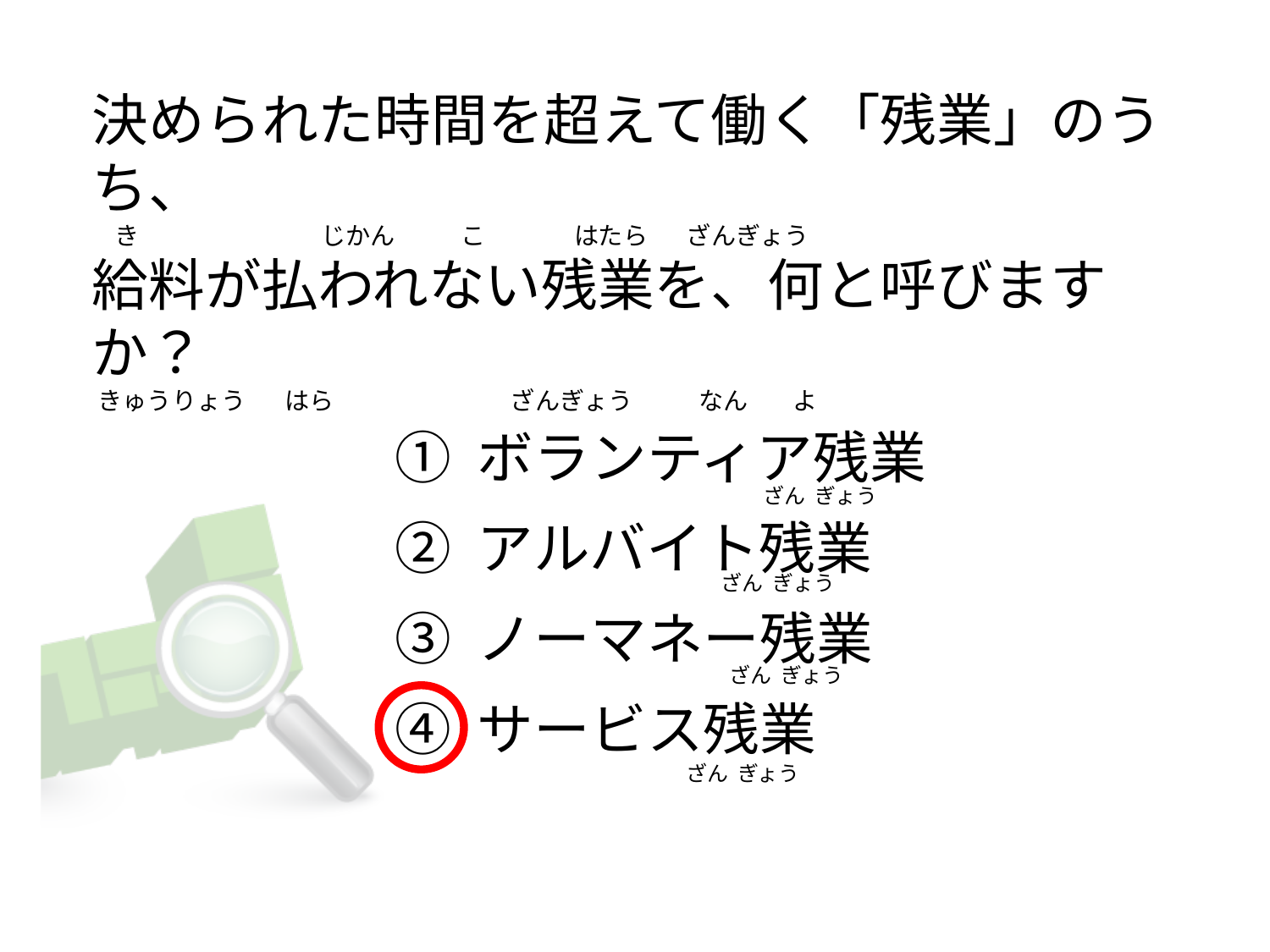

# 決められた時間を超えて働く「残業」のうち、
   き                                 じかん            こ                はたら       ざんぎょう 
給料が払われない残業を、何と呼びますか？
 きゅうりょう       はら                                ざんぎょう            なん        よ
① ボランティア残業
② アルバイト残業
③ ノーマネー残業
④ サービス残業
                                                             ざん  ぎょう
                                                    ざん  ぎょう
                                                     ざん  ぎょう

                                             ざん  ぎょう